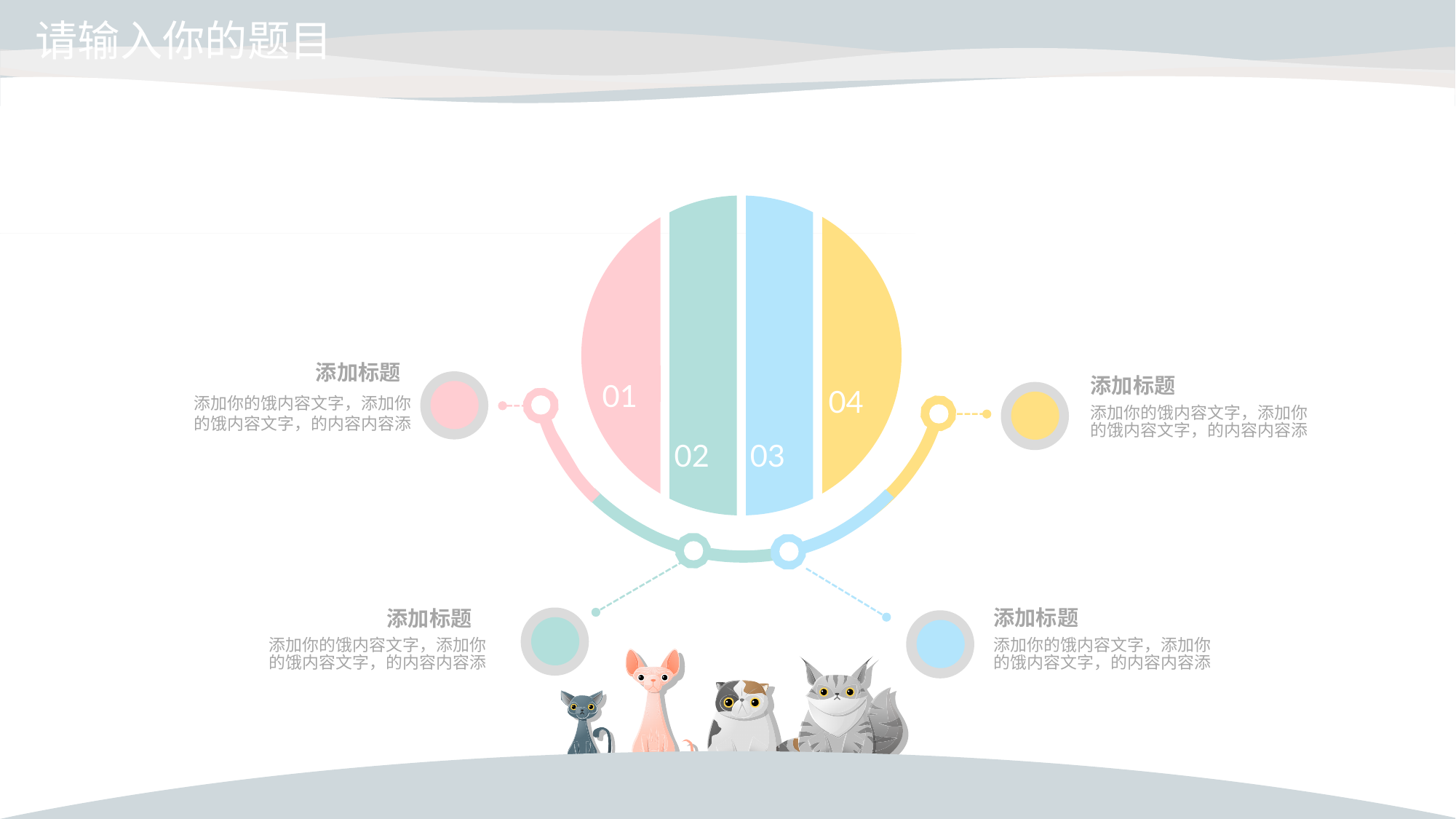

02

03

04

01
添加标题
添加你的饿内容文字，添加你的饿内容文字，的内容内容添
添加标题
添加你的饿内容文字，添加你的饿内容文字，的内容内容添
添加标题
添加你的饿内容文字，添加你的饿内容文字，的内容内容添
添加标题
添加你的饿内容文字，添加你的饿内容文字，的内容内容添